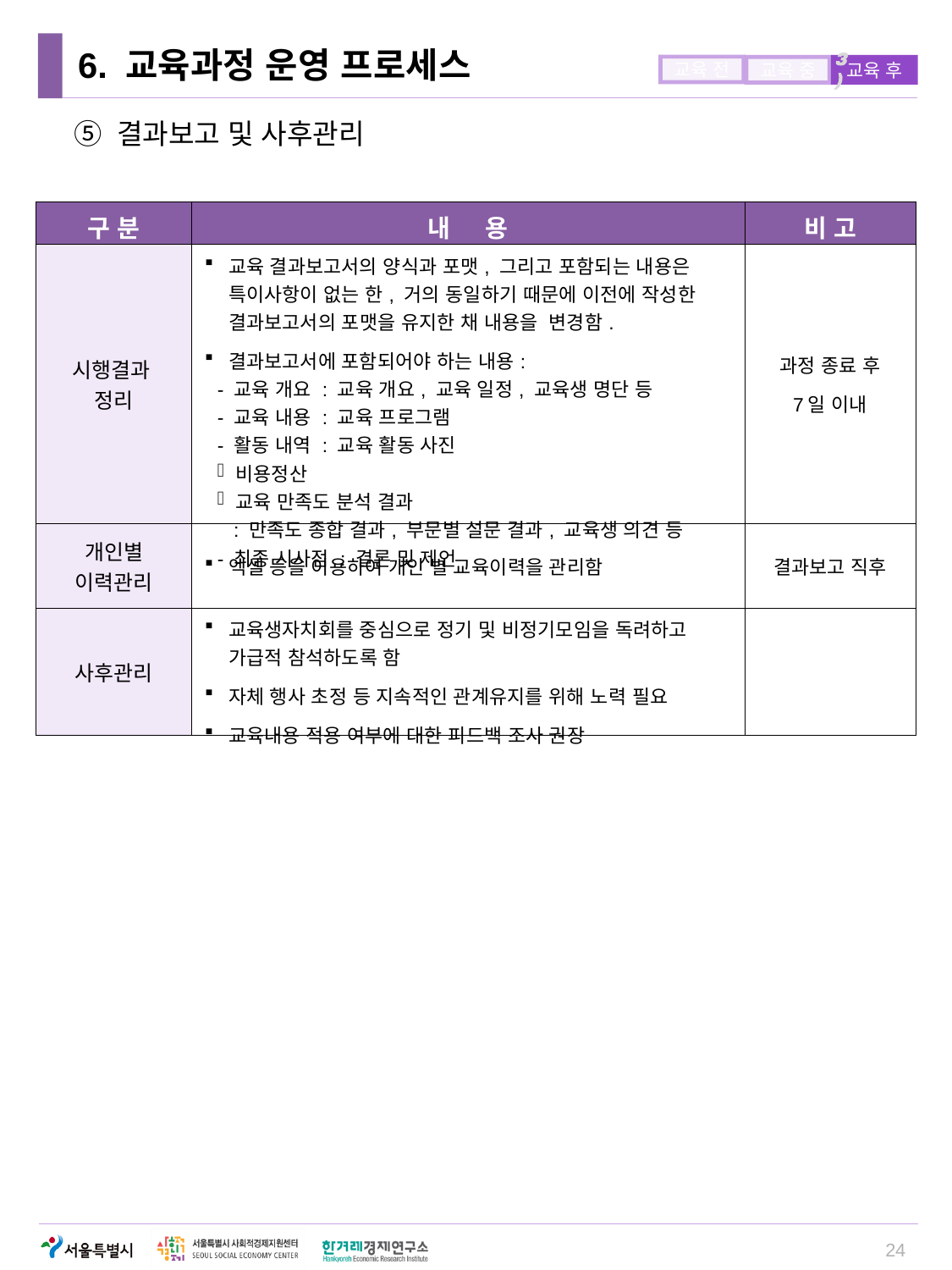

# 6. 교육과정 운영 프로세스
3)
교육 전
교육 중
교육 후
⑤ 결과보고 및 사후관리
| 구 분 | 내 용 | 비 고 |
| --- | --- | --- |
| 시행결과 정리 | 교육 결과보고서의 양식과 포맷, 그리고 포함되는 내용은 특이사항이 없는 한, 거의 동일하기 때문에 이전에 작성한 결과보고서의 포맷을 유지한 채 내용을 변경함. 결과보고서에 포함되어야 하는 내용: - 교육 개요 : 교육 개요, 교육 일정, 교육생 명단 등 - 교육 내용 : 교육 프로그램 - 활동 내역 : 교육 활동 사진 비용정산 교육 만족도 분석 결과 : 만족도 종합 결과, 부문별 설문 결과, 교육생 의견 등 - 최종 시사점 : 결론 및 제언 | 과정 종료 후 7일 이내 |
| 개인별 이력관리 | 엑셀 등을 이용하여 개인 별 교육이력을 관리함 | 결과보고 직후 |
| 사후관리 | 교육생자치회를 중심으로 정기 및 비정기모임을 독려하고 가급적 참석하도록 함 자체 행사 초정 등 지속적인 관계유지를 위해 노력 필요 교육내용 적용 여부에 대한 피드백 조사 권장 |  |
24